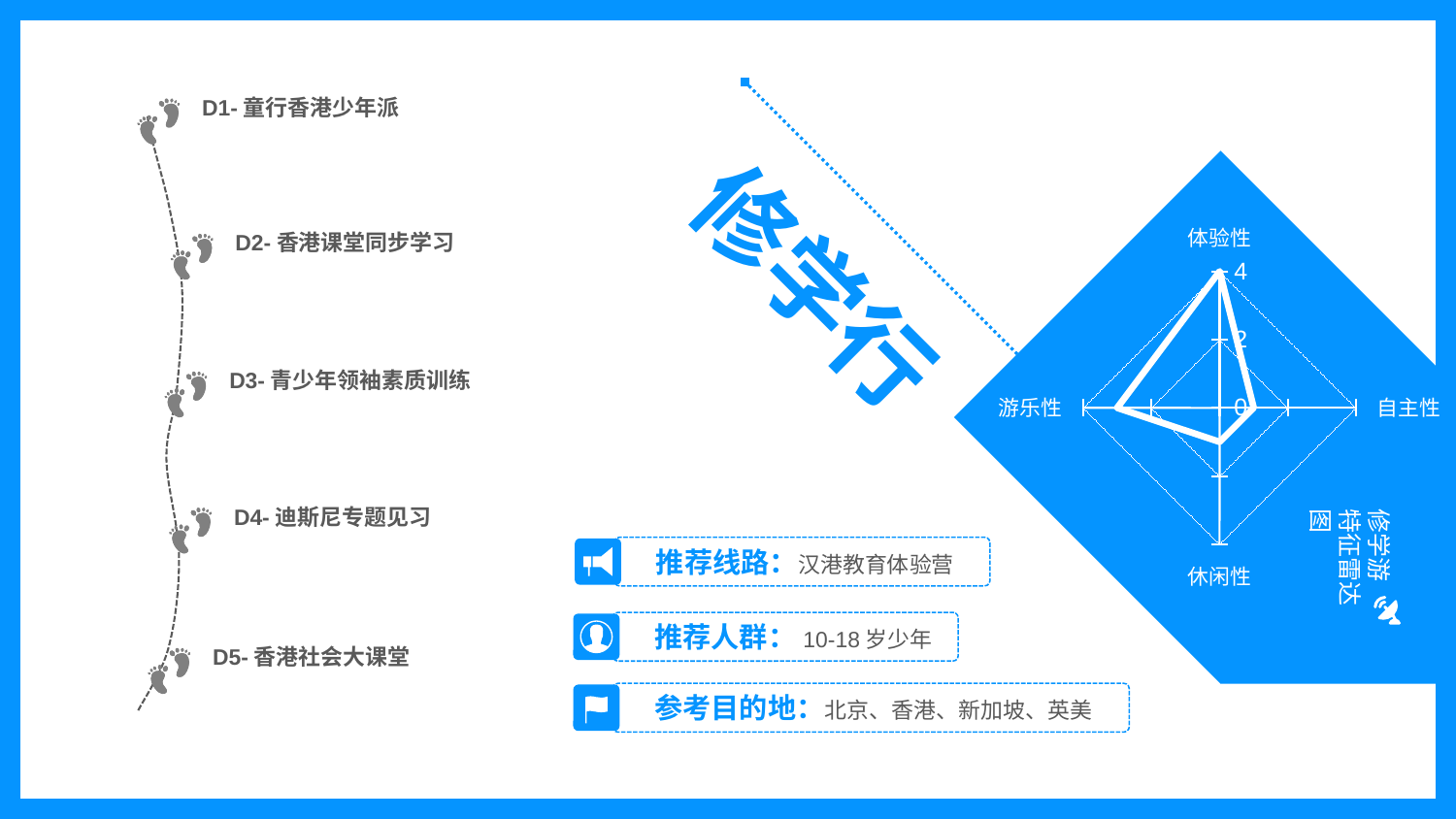

D1-童行香港少年派
修学行

### Chart

| Category | 蜜月 |
|---|---|
| 体验性 | 4.0 |
| 自主性 | 1.0 |
| 休闲性 | 1.0 |
| 游乐性 | 3.0 |

修学游
特征雷达图

D2-香港课堂同步学习

D3-青少年领袖素质训练

D4-迪斯尼专题见习

推荐线路：汉港教育体验营

推荐人群：10-18岁少年

D5-香港社会大课堂

参考目的地：北京、香港、新加坡、英美